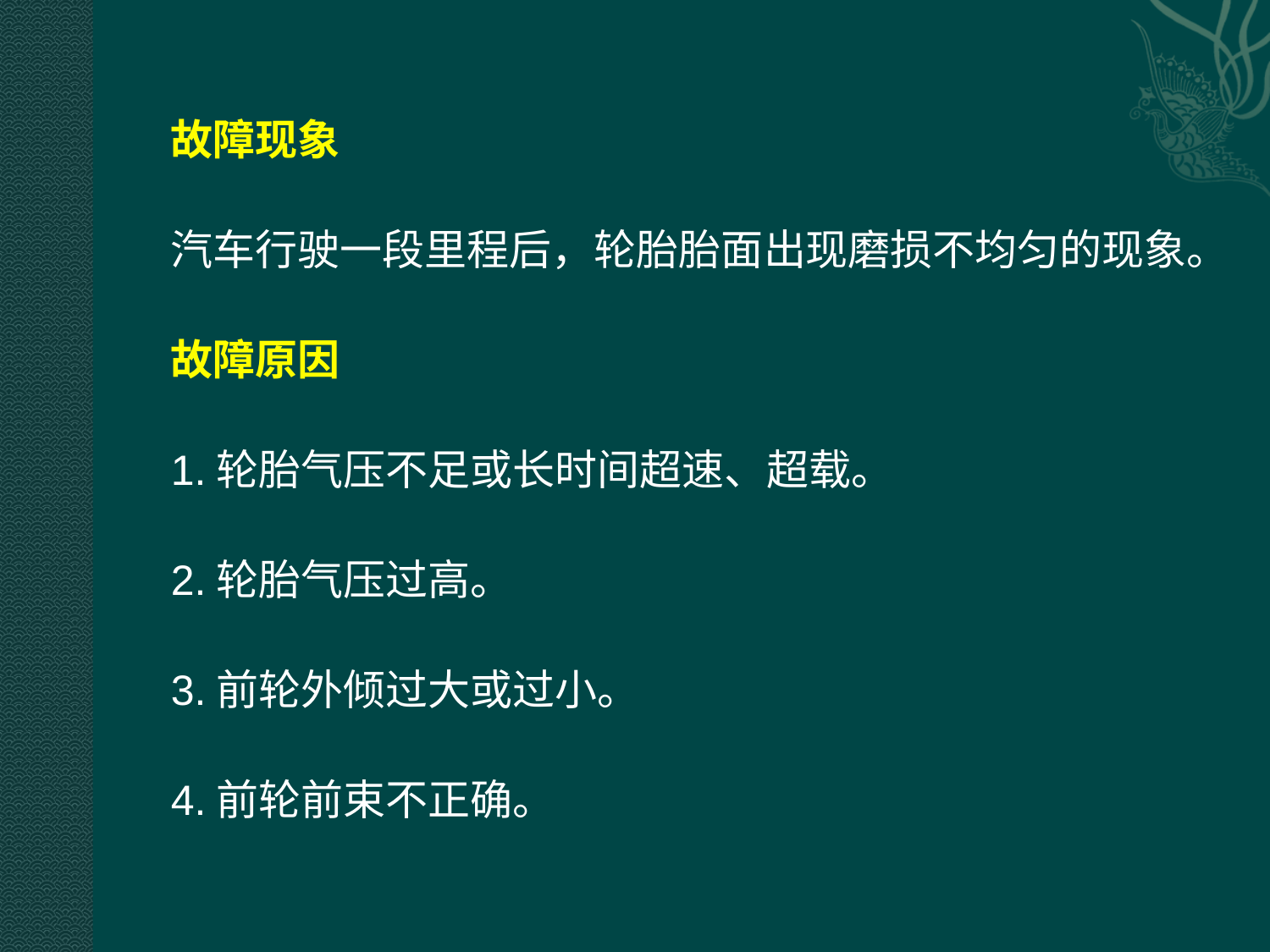

故障现象
汽车行驶一段里程后，轮胎胎面出现磨损不均匀的现象。
故障原因
1.轮胎气压不足或长时间超速、超载。
2.轮胎气压过高。
3.前轮外倾过大或过小。
4.前轮前束不正确。